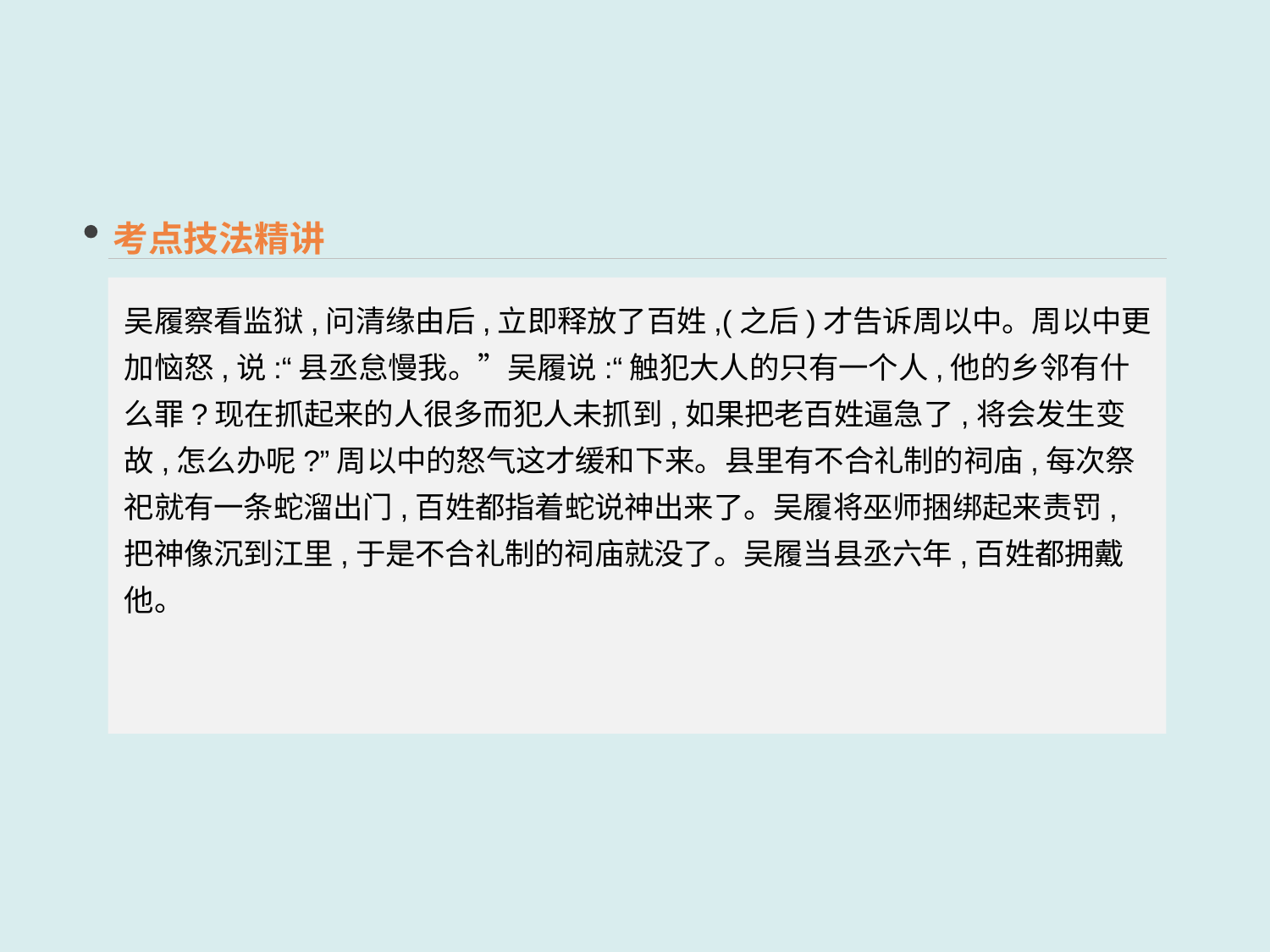

考点技法精讲

吴履察看监狱,问清缘由后,立即释放了百姓,(之后)才告诉周以中。周以中更加恼怒,说:“县丞怠慢我。”吴履说:“触犯大人的只有一个人,他的乡邻有什么罪?现在抓起来的人很多而犯人未抓到,如果把老百姓逼急了,将会发生变故,怎么办呢?”周以中的怒气这才缓和下来。县里有不合礼制的祠庙,每次祭祀就有一条蛇溜出门,百姓都指着蛇说神出来了。吴履将巫师捆绑起来责罚,把神像沉到江里,于是不合礼制的祠庙就没了。吴履当县丞六年,百姓都拥戴他。